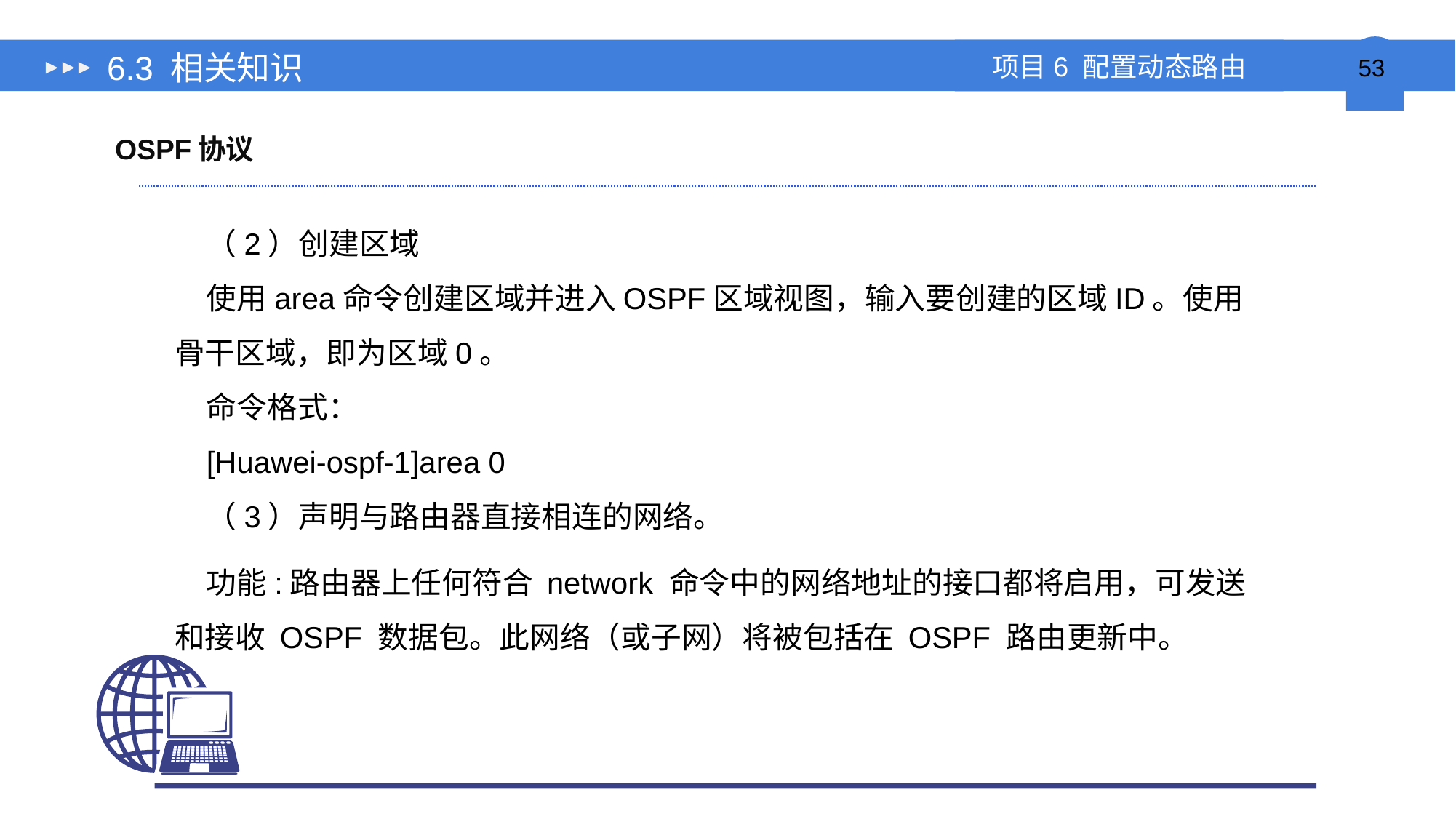

# 6.3 相关知识
OSPF协议

（2）创建区域
使用area命令创建区域并进入OSPF区域视图，输入要创建的区域ID。使用骨干区域，即为区域0。
命令格式：
[Huawei-ospf-1]area 0
（3）声明与路由器直接相连的网络。
功能:路由器上任何符合 network 命令中的网络地址的接口都将启用，可发送和接收 OSPF 数据包。此网络（或子网）将被包括在 OSPF 路由更新中。